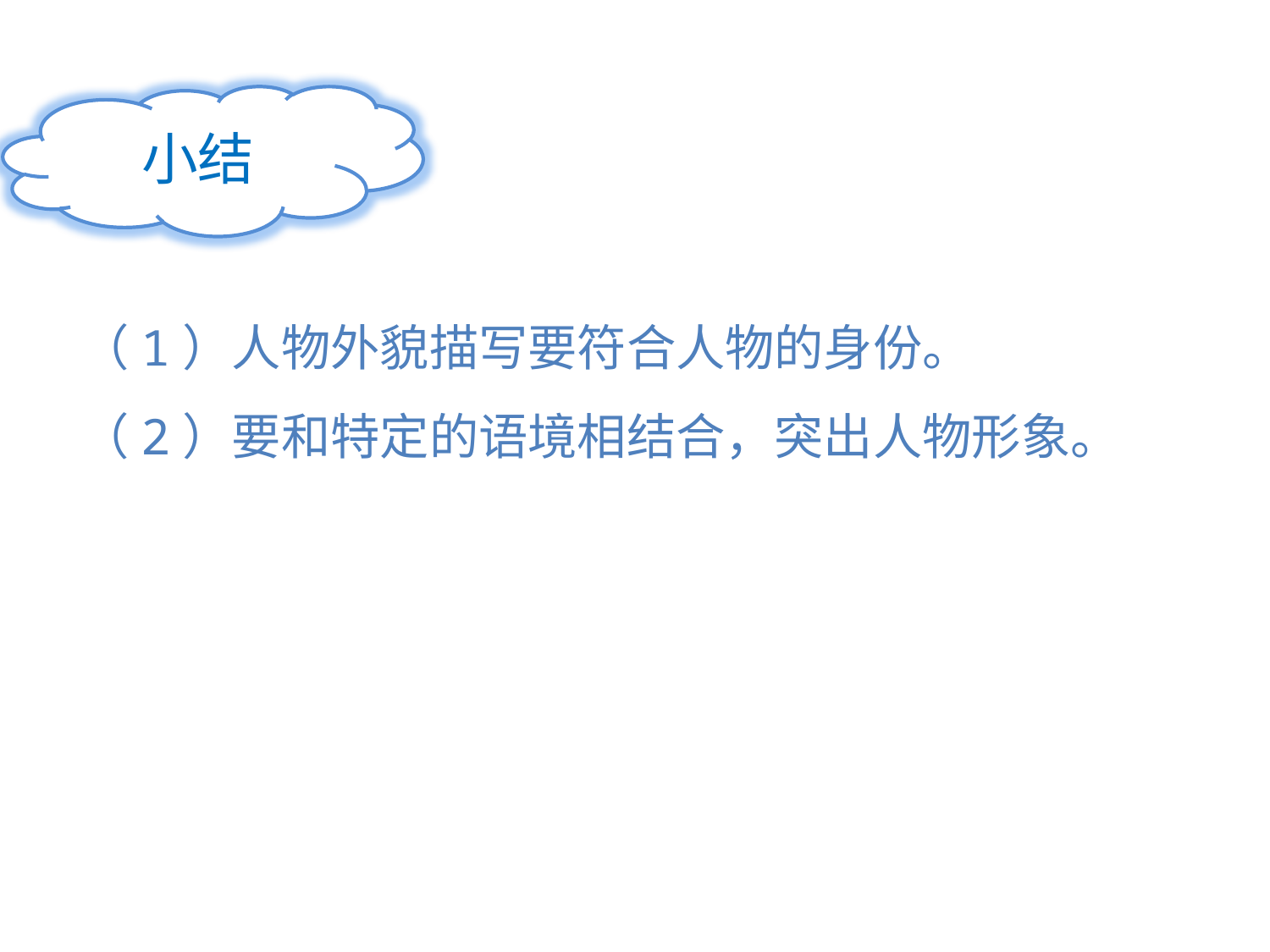

小结
（1）人物外貌描写要符合人物的身份。
（2）要和特定的语境相结合，突出人物形象。